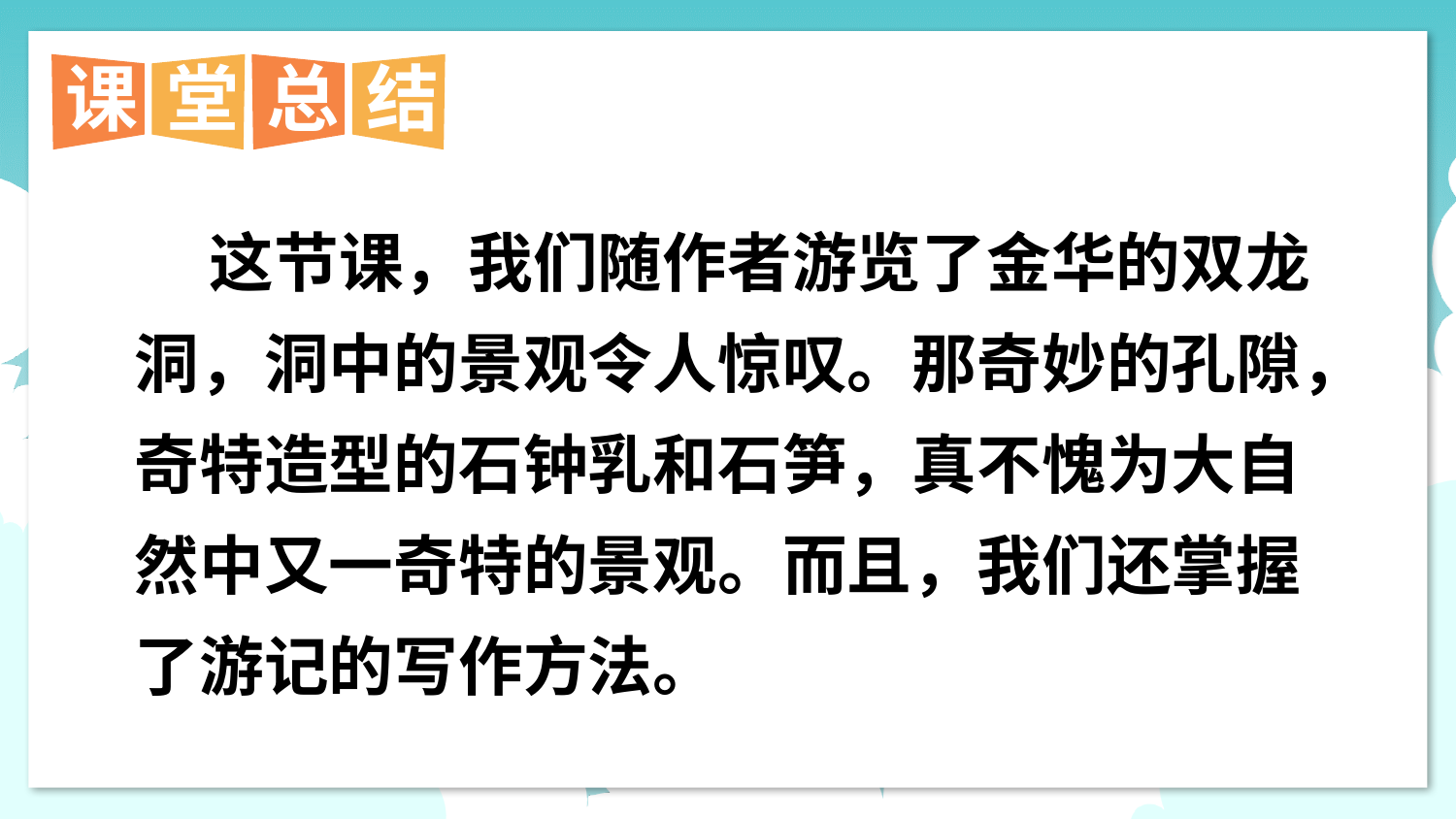

课
堂
总
结
    这节课，我们随作者游览了金华的双龙洞，洞中的景观令人惊叹。那奇妙的孔隙，奇特造型的石钟乳和石笋，真不愧为大自然中又一奇特的景观。而且，我们还掌握了游记的写作方法。